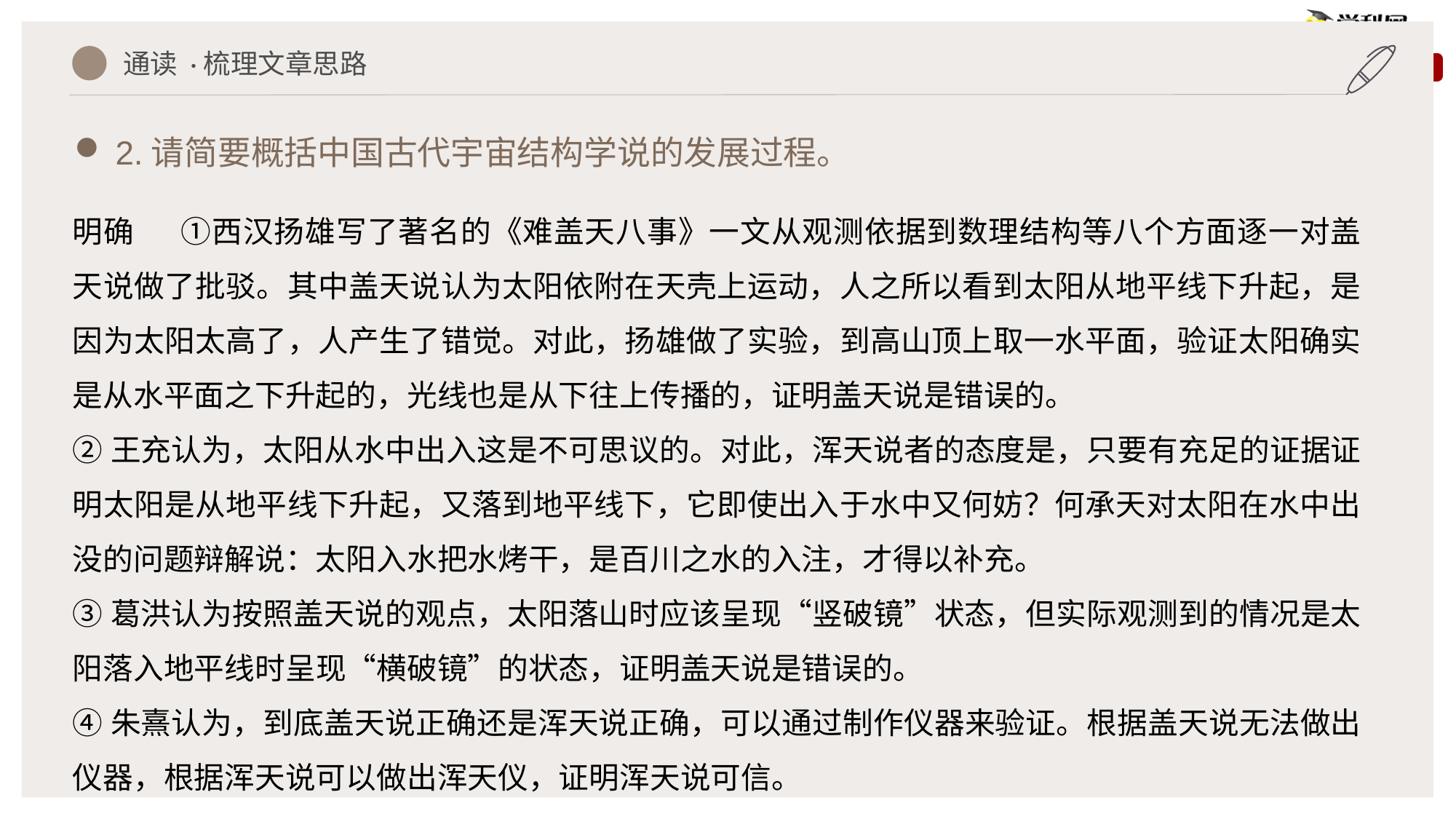

通读 ·梳理文章思路

2.请简要概括中国古代宇宙结构学说的发展过程。
明确  　①西汉扬雄写了著名的《难盖天八事》一文从观测依据到数理结构等八个方面逐一对盖天说做了批驳。其中盖天说认为太阳依附在天壳上运动，人之所以看到太阳从地平线下升起，是因为太阳太高了，人产生了错觉。对此，扬雄做了实验，到高山顶上取一水平面，验证太阳确实是从水平面之下升起的，光线也是从下往上传播的，证明盖天说是错误的。
②王充认为，太阳从水中出入这是不可思议的。对此，浑天说者的态度是，只要有充足的证据证明太阳是从地平线下升起，又落到地平线下，它即使出入于水中又何妨？何承天对太阳在水中出没的问题辩解说：太阳入水把水烤干，是百川之水的入注，才得以补充。
③葛洪认为按照盖天说的观点，太阳落山时应该呈现“竖破镜”状态，但实际观测到的情况是太阳落入地平线时呈现“横破镜”的状态，证明盖天说是错误的。
④朱熹认为，到底盖天说正确还是浑天说正确，可以通过制作仪器来验证。根据盖天说无法做出仪器，根据浑天说可以做出浑天仪，证明浑天说可信。